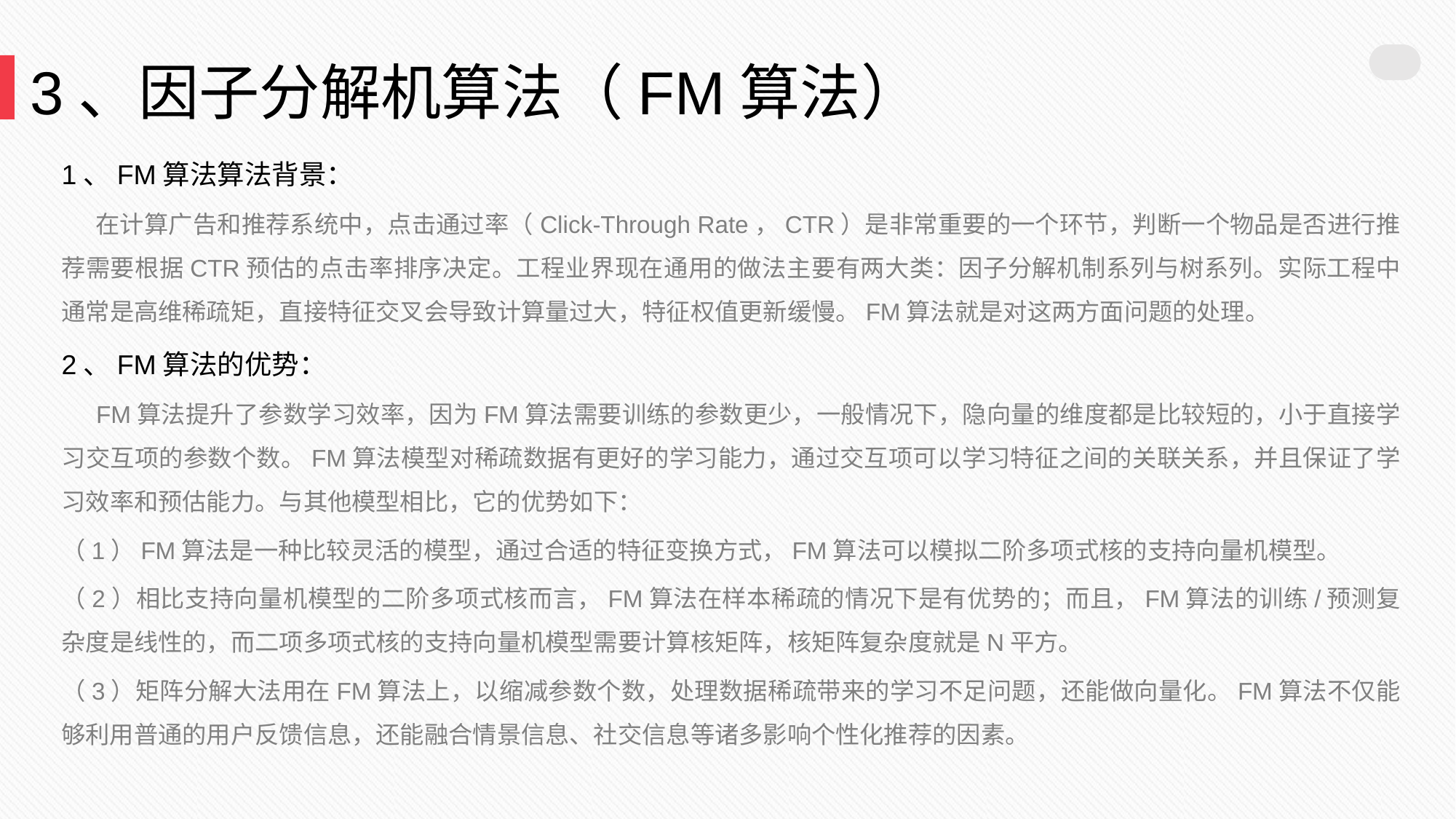

3、因子分解机算法（FM算法）
1、FM算法算法背景：
     在计算广告和推荐系统中，点击通过率（Click-Through Rate，CTR）是非常重要的一个环节，判断一个物品是否进行推荐需要根据CTR预估的点击率排序决定。工程业界现在通用的做法主要有两大类：因子分解机制系列与树系列。实际工程中通常是高维稀疏矩，直接特征交叉会导致计算量过大，特征权值更新缓慢。FM算法就是对这两方面问题的处理。
2、FM算法的优势：
     FM算法提升了参数学习效率，因为FM算法需要训练的参数更少，一般情况下，隐向量的维度都是比较短的，小于直接学习交互项的参数个数。FM算法模型对稀疏数据有更好的学习能力，通过交互项可以学习特征之间的关联关系，并且保证了学习效率和预估能力。与其他模型相比，它的优势如下：
（1）FM算法是一种比较灵活的模型，通过合适的特征变换方式，FM算法可以模拟二阶多项式核的支持向量机模型。
（2）相比支持向量机模型的二阶多项式核而言，FM算法在样本稀疏的情况下是有优势的；而且，FM算法的训练/预测复杂度是线性的，而二项多项式核的支持向量机模型需要计算核矩阵，核矩阵复杂度就是N平方。
（3）矩阵分解大法用在FM算法上，以缩减参数个数，处理数据稀疏带来的学习不足问题，还能做向量化。FM算法不仅能够利用普通的用户反馈信息，还能融合情景信息、社交信息等诸多影响个性化推荐的因素。